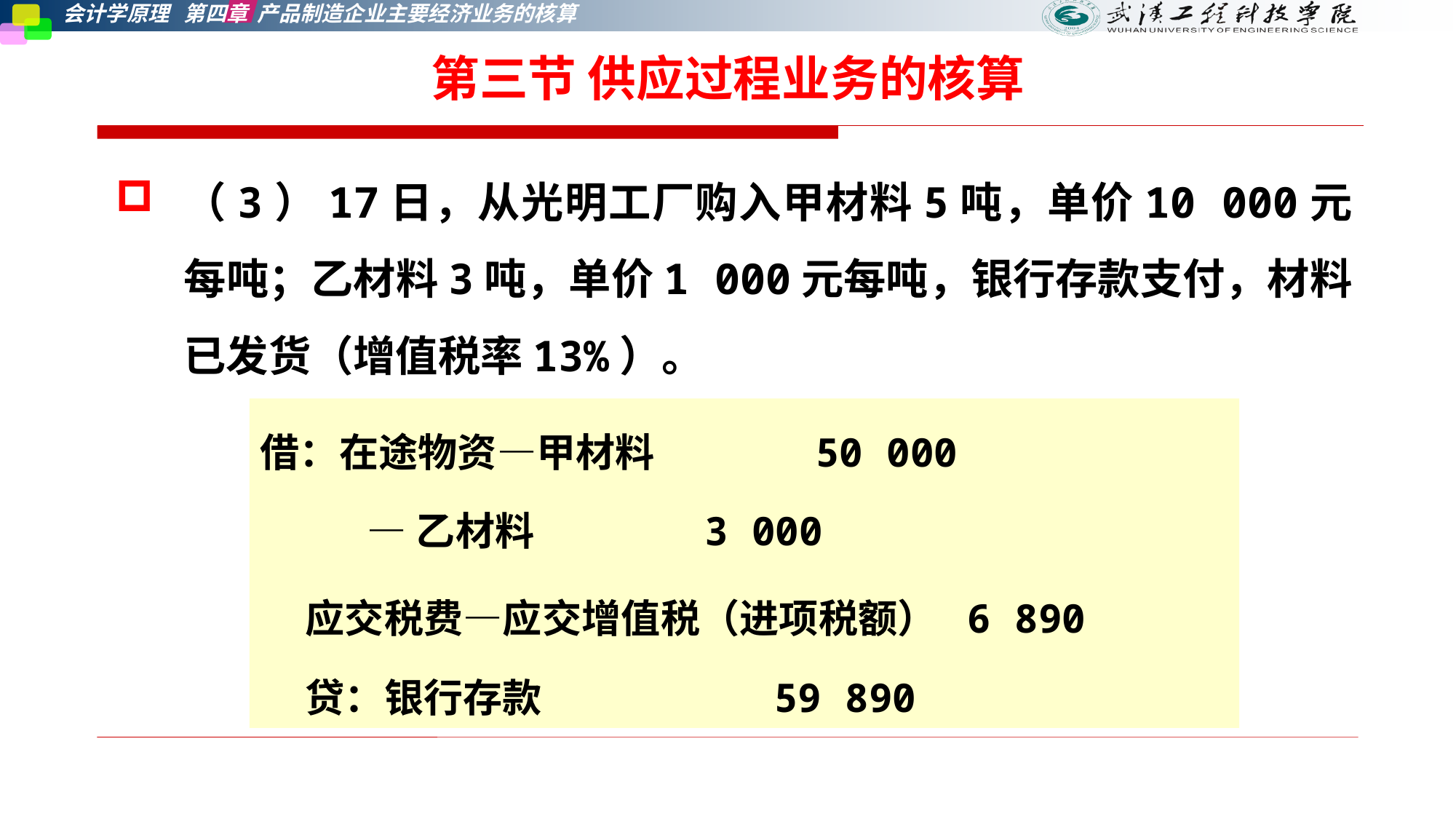

第三节 供应过程业务的核算
（3）17日，从光明工厂购入甲材料5吨，单价10 000元每吨；乙材料3吨，单价1 000元每吨，银行存款支付，材料已发货（增值税率13%）。
借：在途物资—甲材料                 50 000
            —乙材料                  3 000
    应交税费—应交增值税（进项税额）  6 890
    贷：银行存款                         59 890